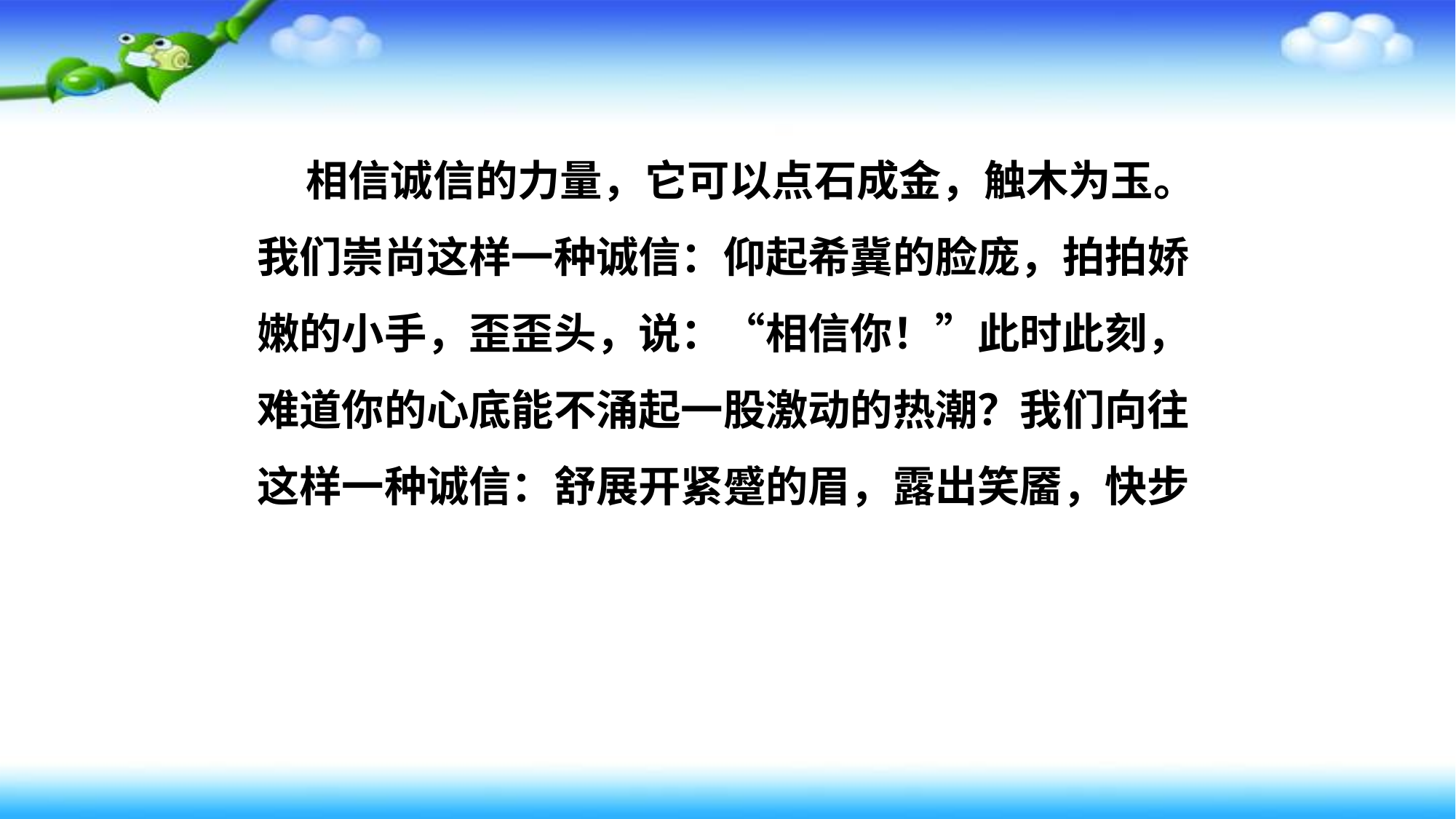

相信诚信的力量，它可以点石成金，触木为玉。我们崇尚这样一种诚信：仰起希冀的脸庞，拍拍娇嫩的小手，歪歪头，说：“相信你！”此时此刻，难道你的心底能不涌起一股激动的热潮？我们向往这样一种诚信：舒展开紧蹙的眉，露出笑靥，快步